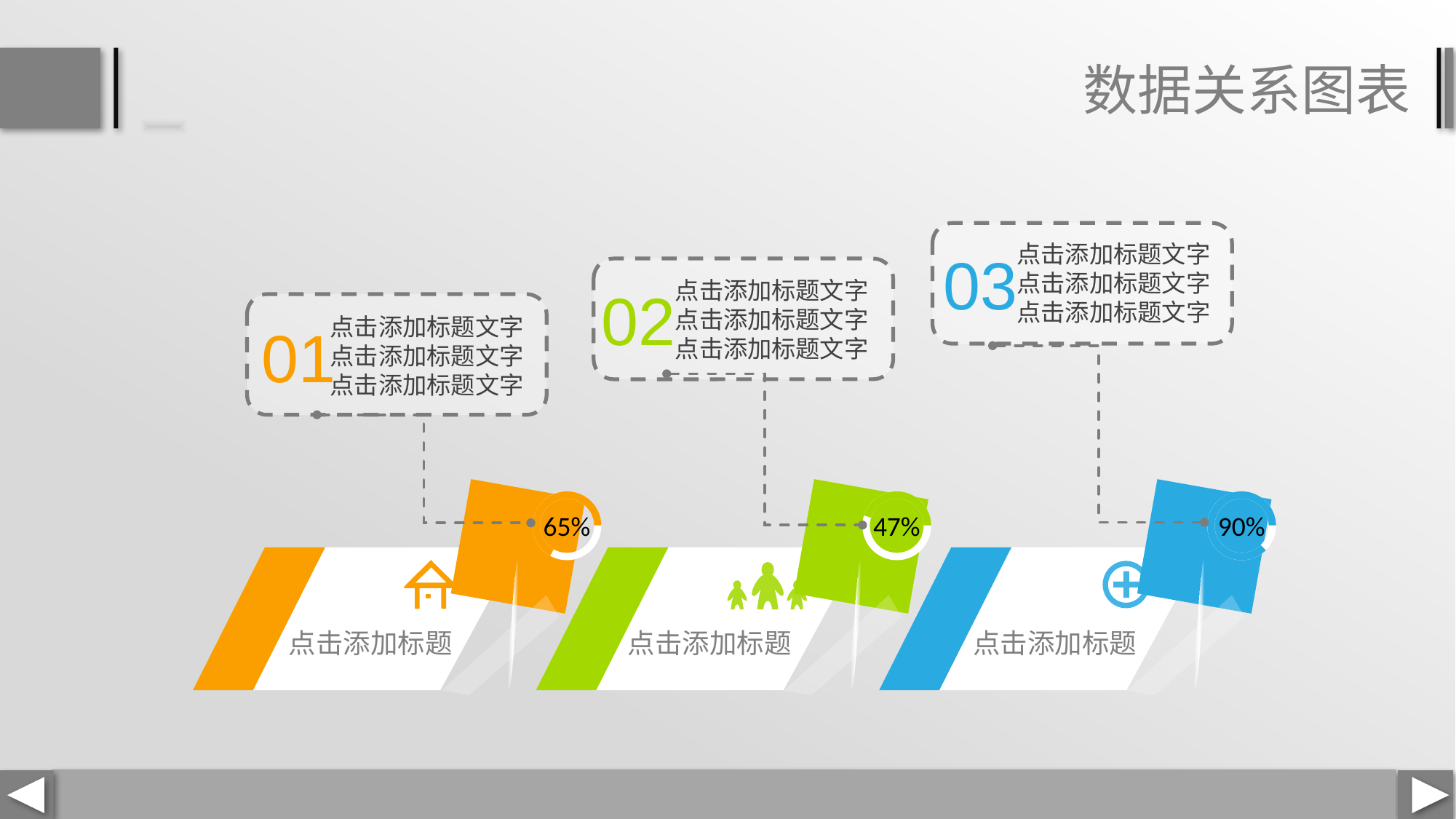

数据关系图表

点击添加标题文字
点击添加标题文字
点击添加标题文字
03

点击添加标题文字
点击添加标题文字
点击添加标题文字
02

点击添加标题文字
点击添加标题文字
点击添加标题文字
01

65%
47%
90%

点击添加标题
点击添加标题
点击添加标题